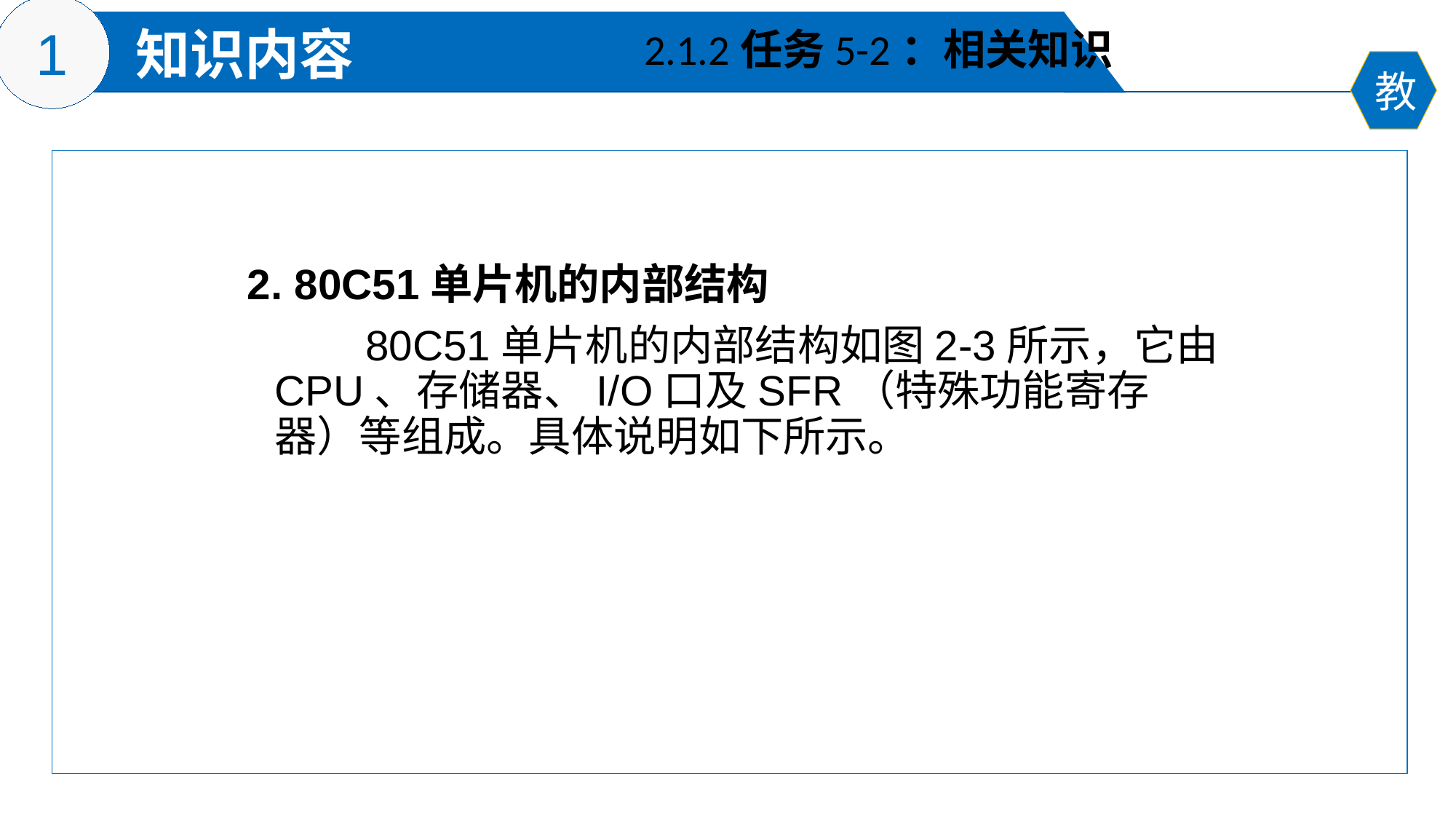

# 2.1.2任务5-2：相关知识

2. 80C51单片机的内部结构
          80C51单片机的内部结构如图2-3所示，它由CPU、存储器、I/O口及SFR（特殊功能寄存器）等组成。具体说明如下所示。